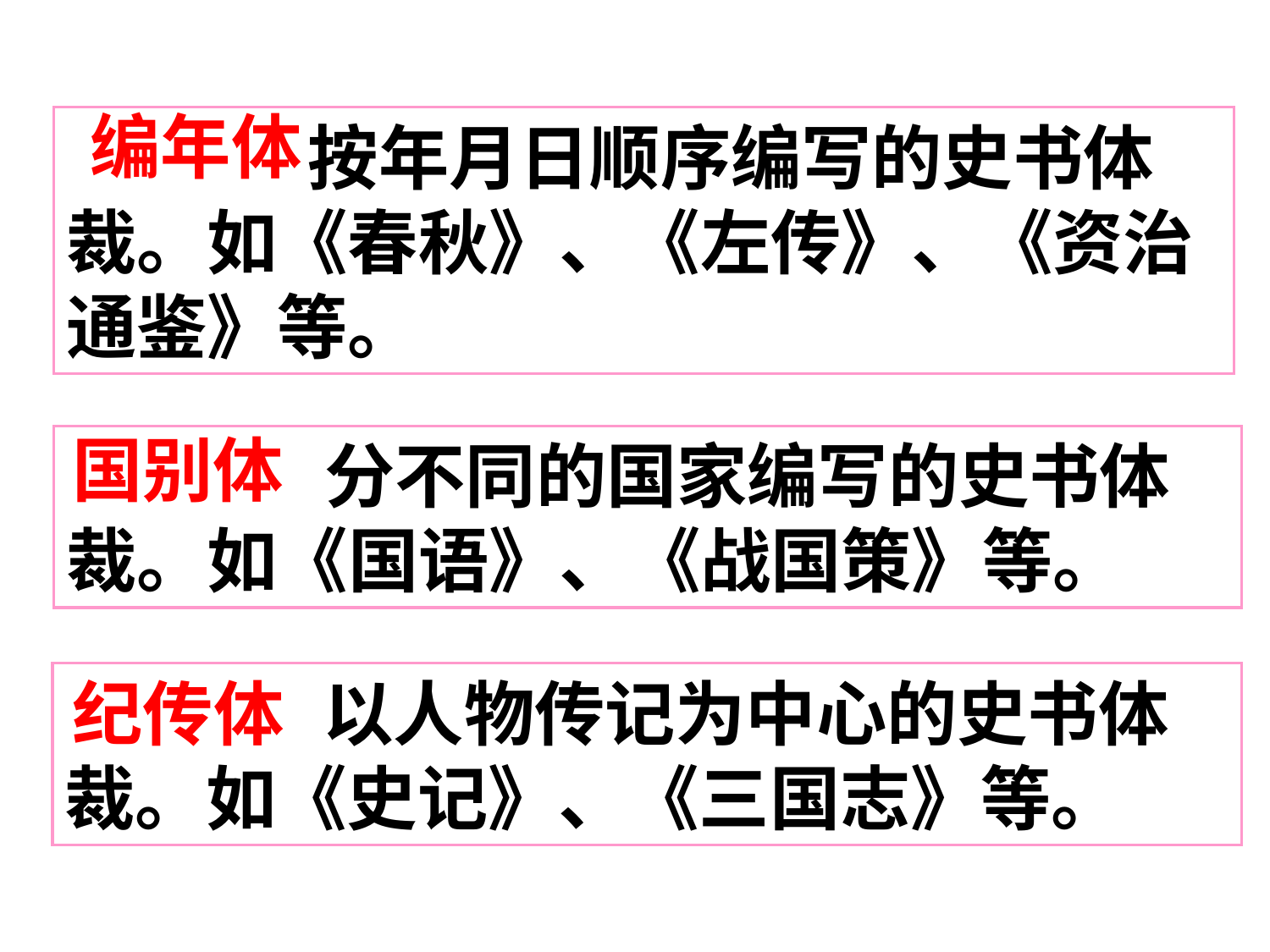

编年体
              按年月日顺序编写的史书体裁。如《春秋》、《左传》、《资治通鉴》等。
国别体
               分不同的国家编写的史书体裁。如《国语》、《战国策》等。
               以人物传记为中心的史书体裁。如《史记》、《三国志》等。
纪传体